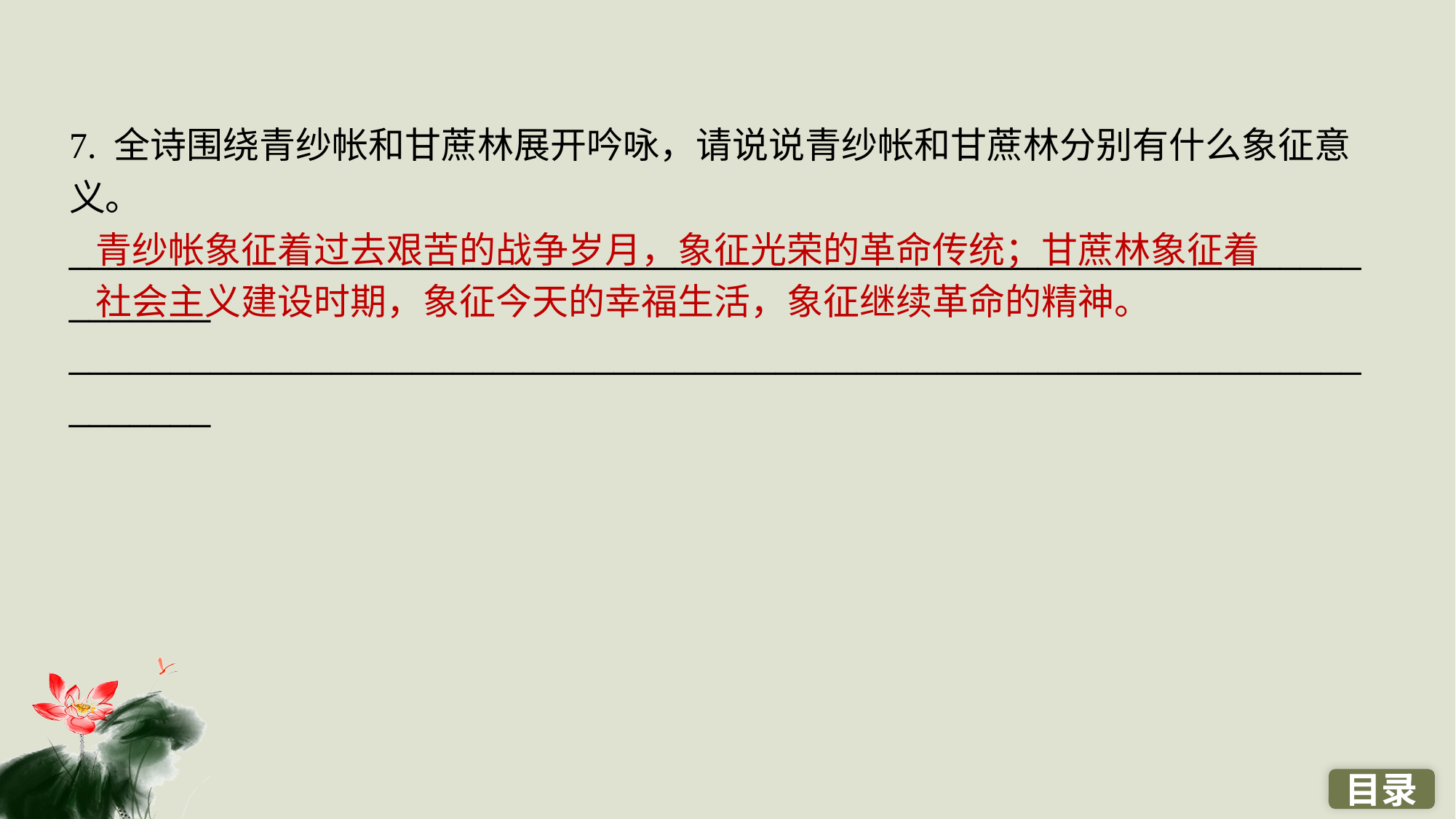

7. 全诗围绕青纱帐和甘蔗林展开吟咏，请说说青纱帐和甘蔗林分别有什么象征意义。
_______________________________________________________________________
_______________________________________________________________________

青纱帐象征着过去艰苦的战争岁月，象征光荣的革命传统；甘蔗林象征着社会主义建设时期，象征今天的幸福生活，象征继续革命的精神。